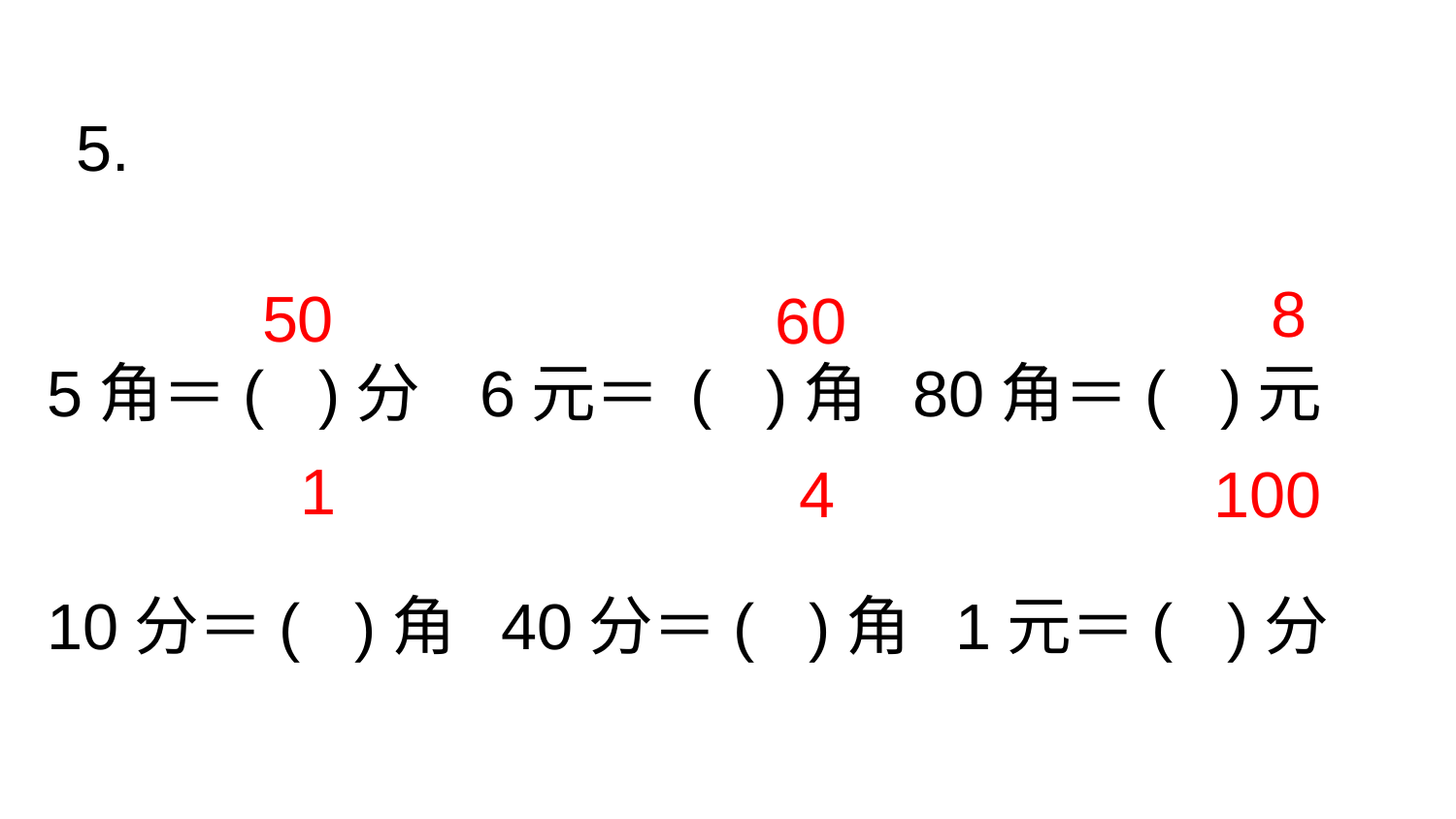

5.
5角＝(   )分   6元＝ (   )角  80角＝(   )元
10分＝(   )角  40分＝(   )角  1元＝(   )分
8
50
60
1
100
4